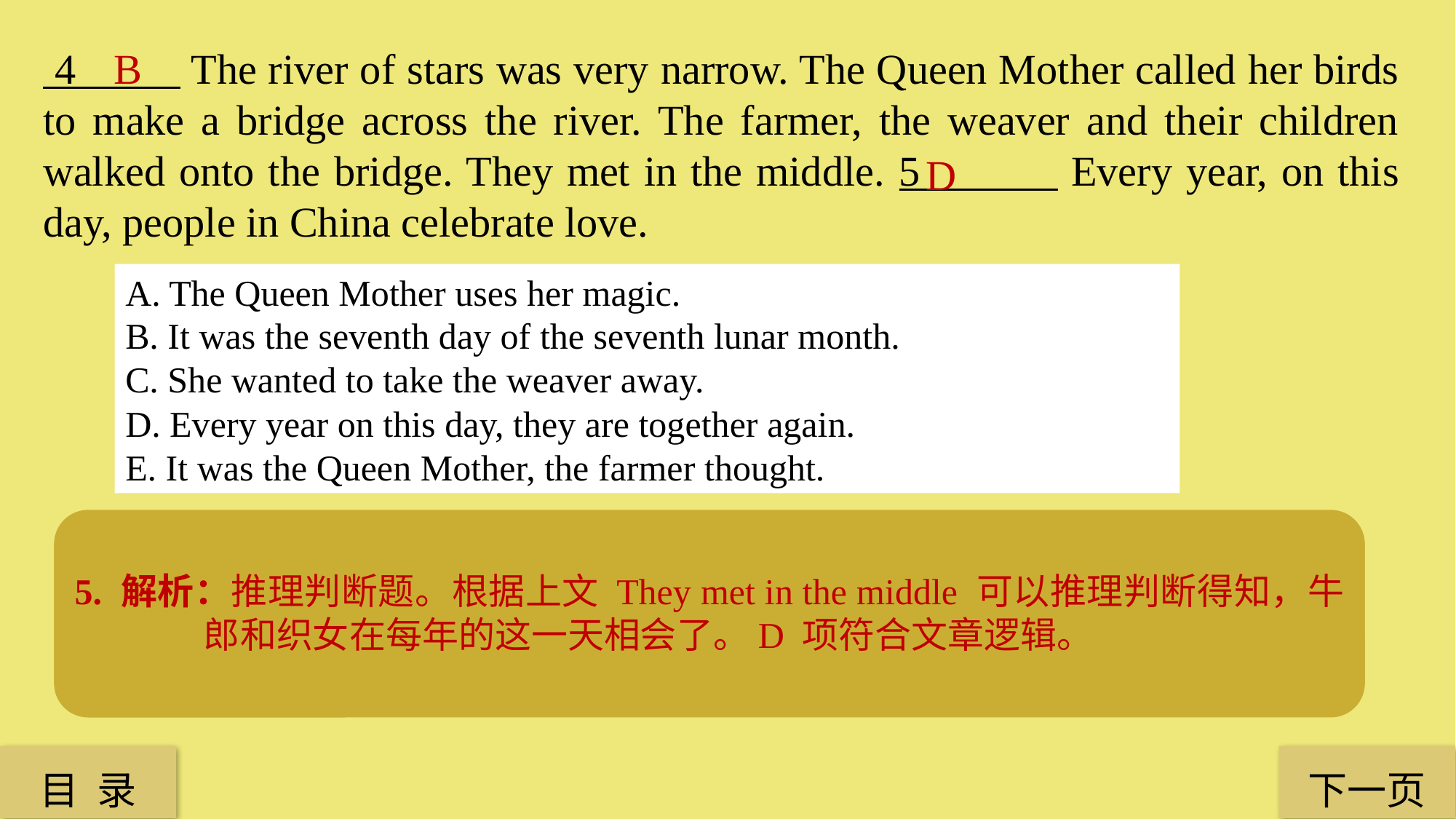

4          The river of stars was very narrow. The Queen Mother called her birds to make a bridge across the river. The farmer, the weaver and their children walked onto the bridge. They met in the middle. 5           Every year, on this day, people in China celebrate love.
B
D
A. The Queen Mother uses her magic.
B. It was the seventh day of the seventh lunar month.
C. She wanted to take the weaver away.
D. Every year on this day, they are together again.
E. It was the Queen Mother, the farmer thought.
5. 解析：推理判断题。根据上文 They met in the middle 可以推理判断得知，牛郎和织女在每年的这一天相会了。D 项符合文章逻辑。
4. 解析：推理判断题。根据上文 She didn’t want her granddaughter to be sad 和下文 The Queen Mother called her birds to make a bridge across the river 可以得知，王母娘娘在某天会让喜鹊搭成一座桥，让牛郎织女在银河上相会。B 项为农历七月初七那天，符合文章逻辑。